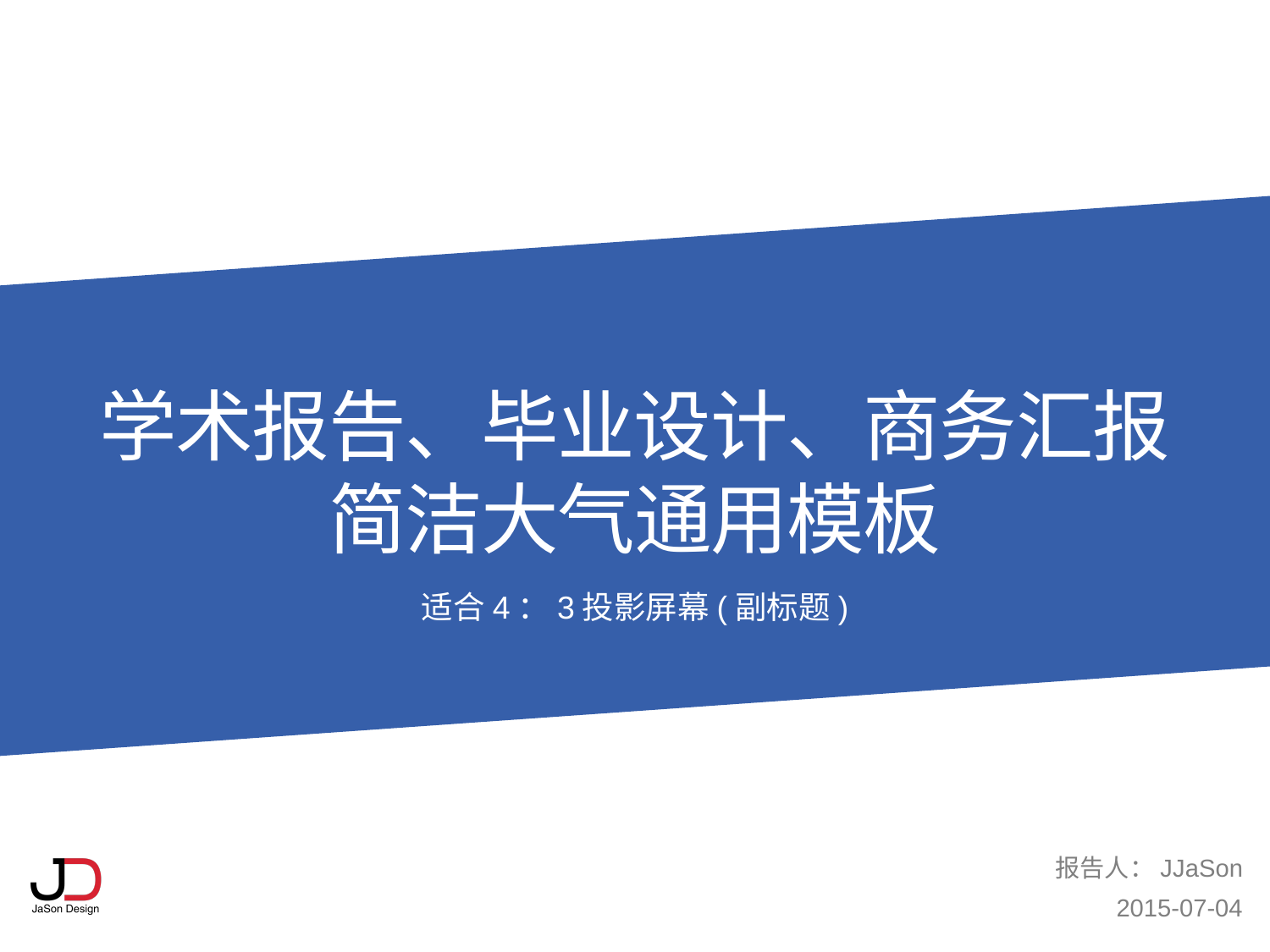

学术报告、毕业设计、商务汇报
简洁大气通用模板
适合4：3投影屏幕(副标题)
报告人：JJaSon
2015-07-04